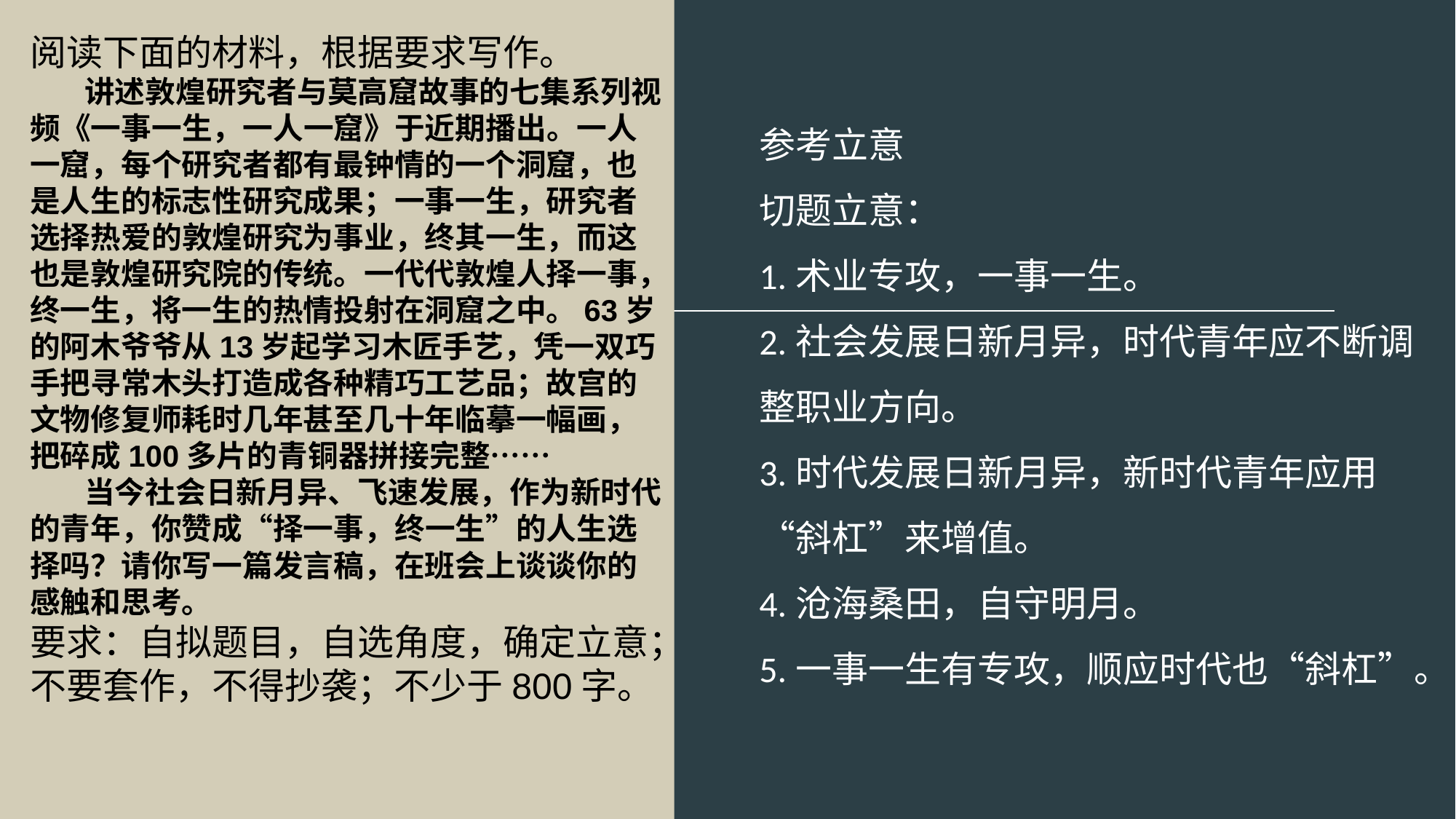

阅读下面的材料，根据要求写作。
讲述敦煌研究者与莫高窟故事的七集系列视频《一事一生，一人一窟》于近期播出。一人一窟，每个研究者都有最钟情的一个洞窟，也是人生的标志性研究成果；一事一生，研究者选择热爱的敦煌研究为事业，终其一生，而这也是敦煌研究院的传统。一代代敦煌人择一事，终一生，将一生的热情投射在洞窟之中。63岁的阿木爷爷从13岁起学习木匠手艺，凭一双巧手把寻常木头打造成各种精巧工艺品；故宫的文物修复师耗时几年甚至几十年临摹一幅画，把碎成100多片的青铜器拼接完整……
当今社会日新月异、飞速发展，作为新时代的青年，你赞成“择一事，终一生”的人生选择吗？请你写一篇发言稿，在班会上谈谈你的感触和思考。
要求：自拟题目，自选角度，确定立意；不要套作，不得抄袭；不少于800字。
参考立意
切题立意：
1.术业专攻，一事一生。
2.社会发展日新月异，时代青年应不断调整职业方向。
3.时代发展日新月异，新时代青年应用“斜杠”来增值。
4.沧海桑田，自守明月。
5.一事一生有专攻，顺应时代也“斜杠”。